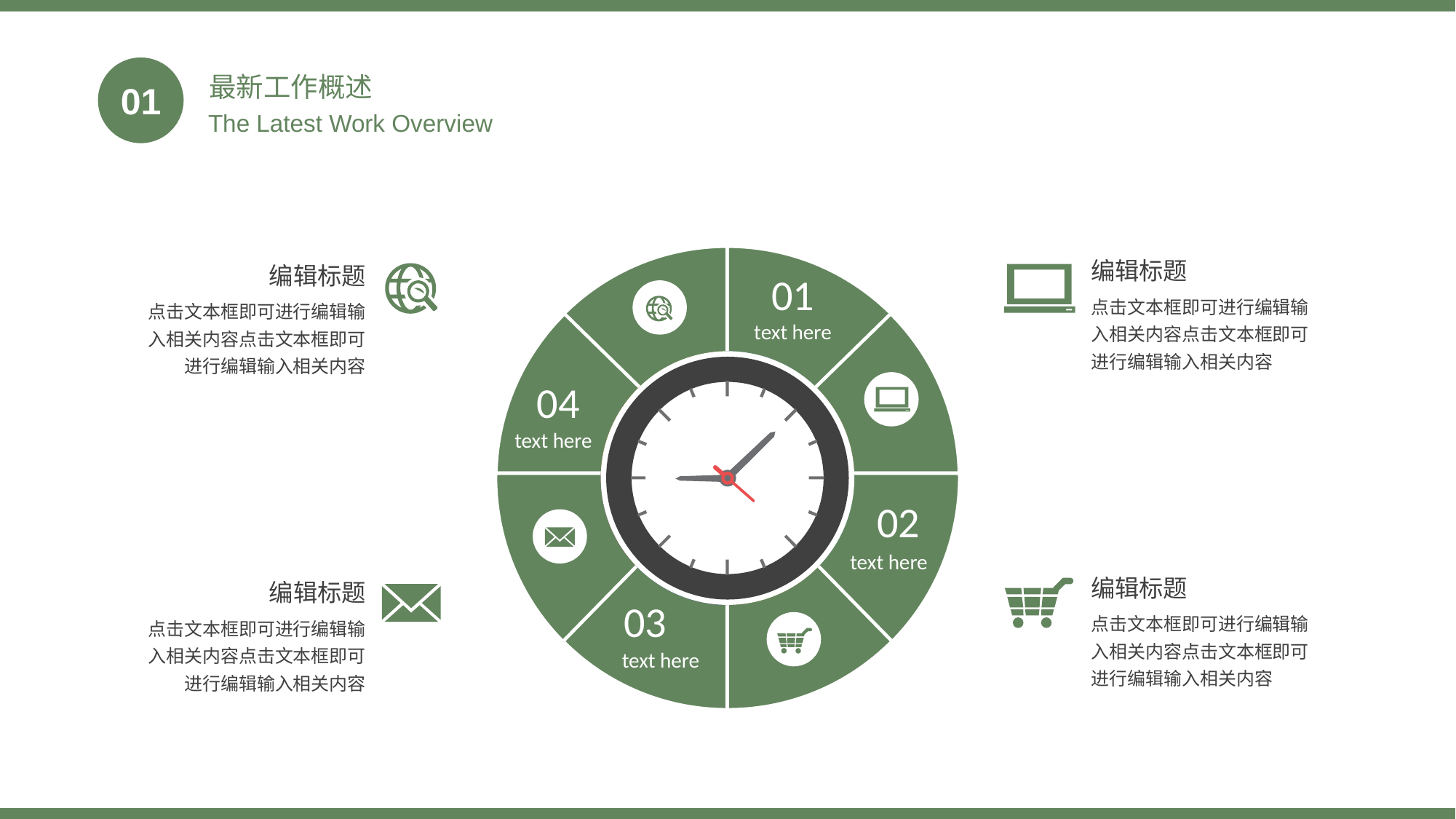

最新工作概述

01
 The Latest Work Overview

编辑标题
编辑标题
01

点击文本框即可进行编辑输入相关内容点击文本框即可进行编辑输入相关内容
点击文本框即可进行编辑输入相关内容点击文本框即可进行编辑输入相关内容

text here

04

text here

02

text here

编辑标题
编辑标题

03
点击文本框即可进行编辑输入相关内容点击文本框即可进行编辑输入相关内容
点击文本框即可进行编辑输入相关内容点击文本框即可进行编辑输入相关内容

text here